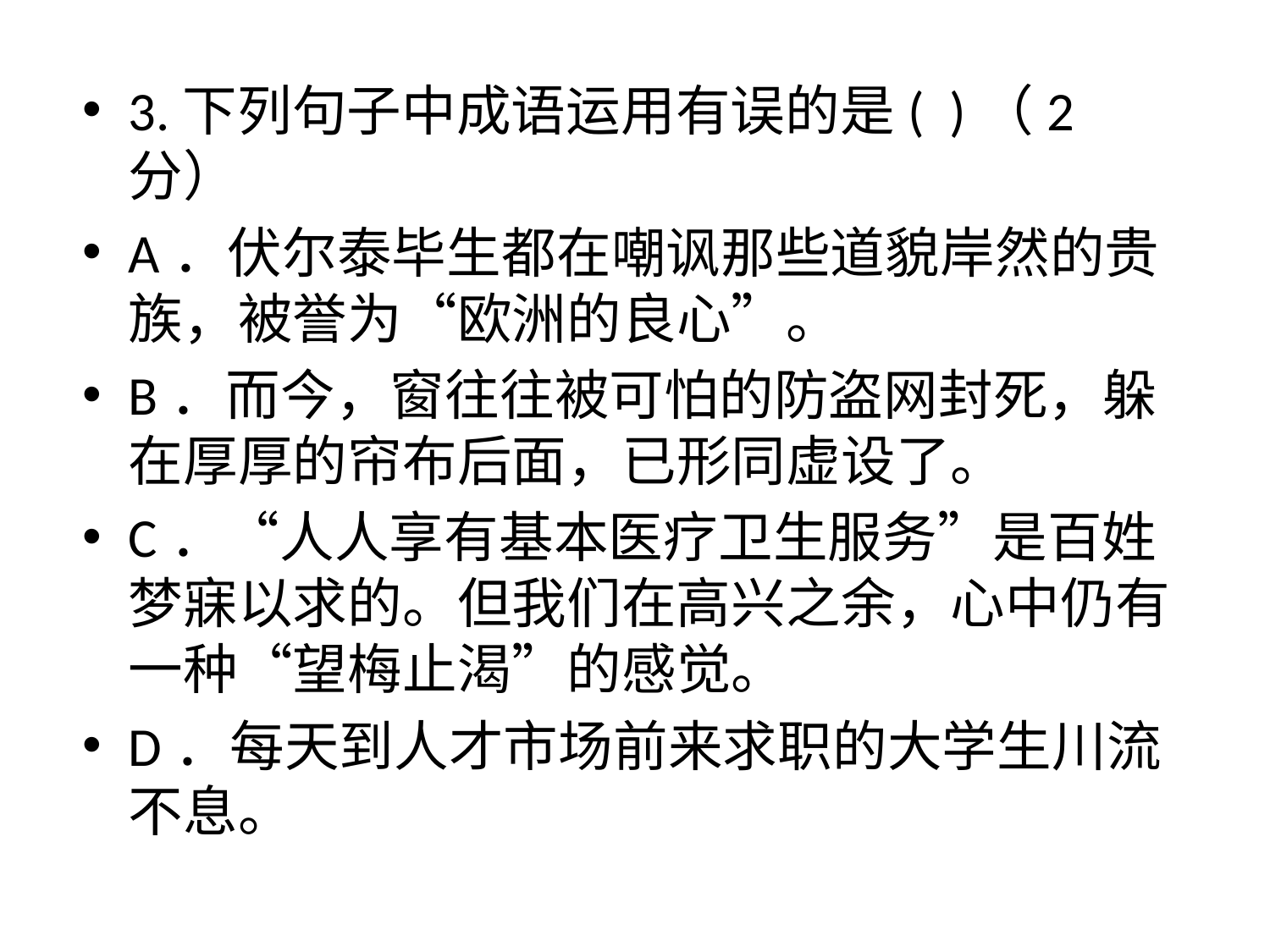

3.下列句子中成语运用有误的是(  )（2分）
A．伏尔泰毕生都在嘲讽那些道貌岸然的贵族，被誉为“欧洲的良心”。
B．而今，窗往往被可怕的防盗网封死，躲在厚厚的帘布后面，已形同虚设了。
C．“人人享有基本医疗卫生服务”是百姓梦寐以求的。但我们在高兴之余，心中仍有一种“望梅止渴”的感觉。
D．每天到人才市场前来求职的大学生川流不息。